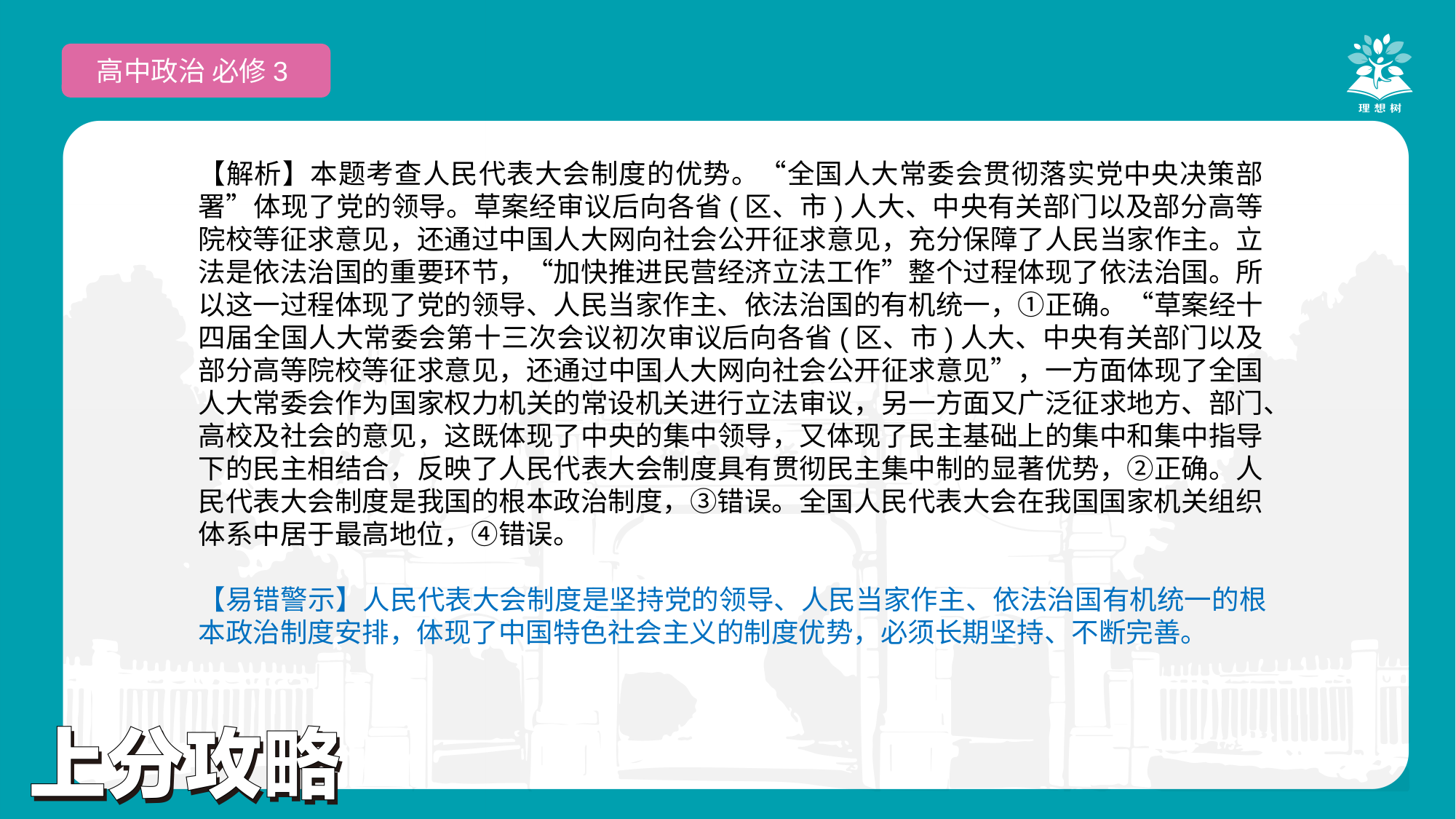

高中政治 必修3
【解析】本题考查人民代表大会制度的优势。“全国人大常委会贯彻落实党中央决策部署”体现了党的领导。草案经审议后向各省(区、市)人大、中央有关部门以及部分高等院校等征求意见，还通过中国人大网向社会公开征求意见，充分保障了人民当家作主。立法是依法治国的重要环节，“加快推进民营经济立法工作”整个过程体现了依法治国。所以这一过程体现了党的领导、人民当家作主、依法治国的有机统一，①正确。“草案经十四届全国人大常委会第十三次会议初次审议后向各省(区、市)人大、中央有关部门以及部分高等院校等征求意见，还通过中国人大网向社会公开征求意见”，一方面体现了全国人大常委会作为国家权力机关的常设机关进行立法审议，另一方面又广泛征求地方、部门、高校及社会的意见，这既体现了中央的集中领导，又体现了民主基础上的集中和集中指导下的民主相结合，反映了人民代表大会制度具有贯彻民主集中制的显著优势，②正确。人民代表大会制度是我国的根本政治制度，③错误。全国人民代表大会在我国国家机关组织体系中居于最高地位，④错误。
【易错警示】人民代表大会制度是坚持党的领导、人民当家作主、依法治国有机统一的根本政治制度安排，体现了中国特色社会主义的制度优势，必须长期坚持、不断完善。